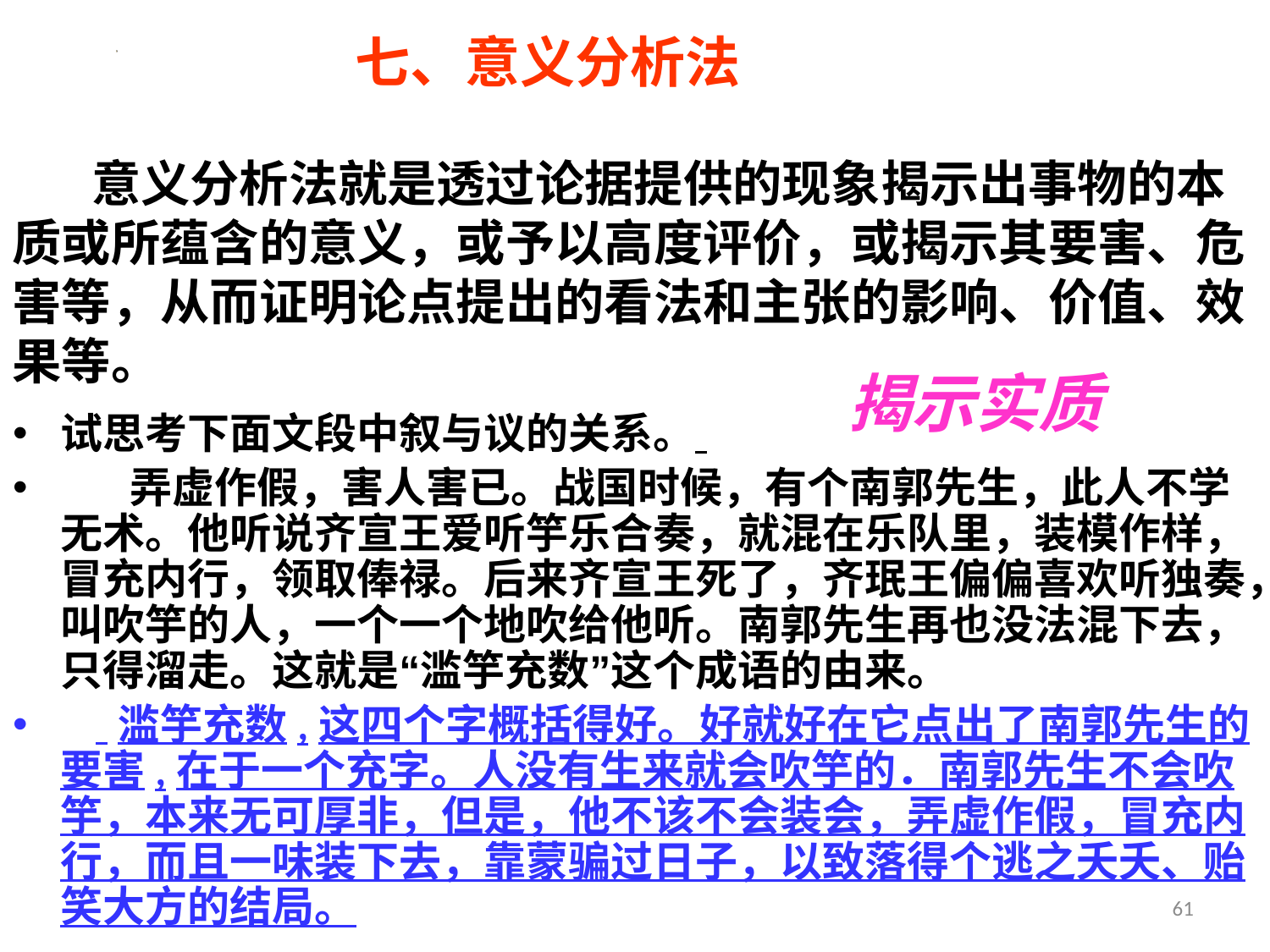

# 七、意义分析法
      意义分析法就是透过论据提供的现象揭示出事物的本质或所蕴含的意义，或予以高度评价，或揭示其要害、危害等，从而证明论点提出的看法和主张的影响、价值、效果等。
揭示实质

试思考下面文段中叙与议的关系。
     弄虚作假，害人害已。战国时候，有个南郭先生，此人不学无术。他听说齐宣王爱听竽乐合奏，就混在乐队里，装模作样，冒充内行，领取俸禄。后来齐宣王死了，齐珉王偏偏喜欢听独奏，叫吹竽的人，一个一个地吹给他听。南郭先生再也没法混下去，只得溜走。这就是“滥竽充数”这个成语的由来。
    滥竽充数,这四个字概括得好。好就好在它点出了南郭先生的要害,在于一个充字。人没有生来就会吹竽的．南郭先生不会吹竽，本来无可厚非，但是，他不该不会装会，弄虚作假，冒充内行，而且一味装下去，靠蒙骗过日子，以致落得个逃之夭夭、贻笑大方的结局。
61